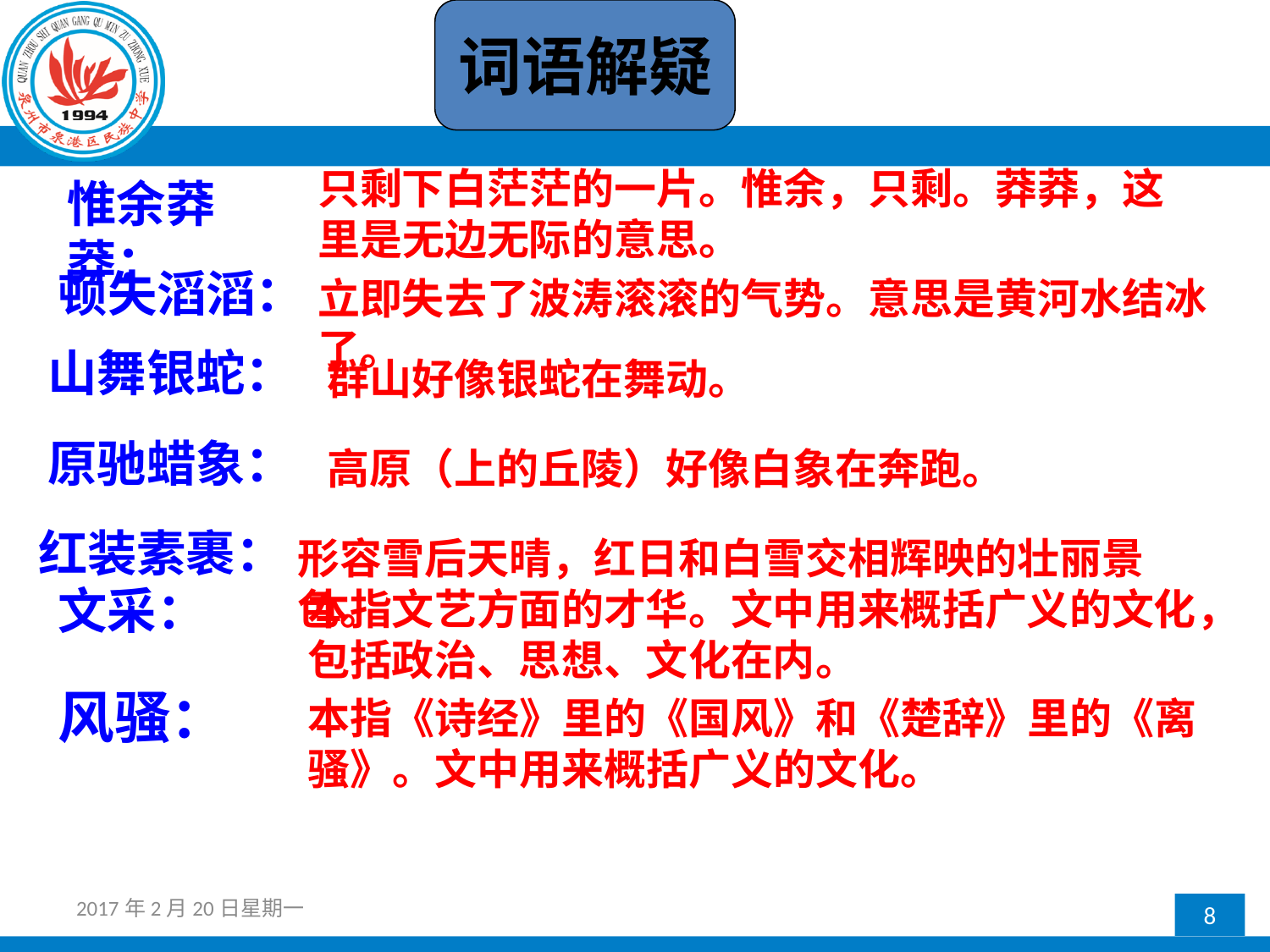

词语解疑
只剩下白茫茫的一片。惟余，只剩。莽莽，这里是无边无际的意思。
惟余莽莽：
顿失滔滔：
立即失去了波涛滚滚的气势。意思是黄河水结冰了。
山舞银蛇：
群山好像银蛇在舞动。
原驰蜡象：
高原（上的丘陵）好像白象在奔跑。
红装素裹：
形容雪后天晴，红日和白雪交相辉映的壮丽景色。
文采：
本指文艺方面的才华。文中用来概括广义的文化，包括政治、思想、文化在内。
风骚：
本指《诗经》里的《国风》和《楚辞》里的《离骚》。文中用来概括广义的文化。
2017年2月20日星期一